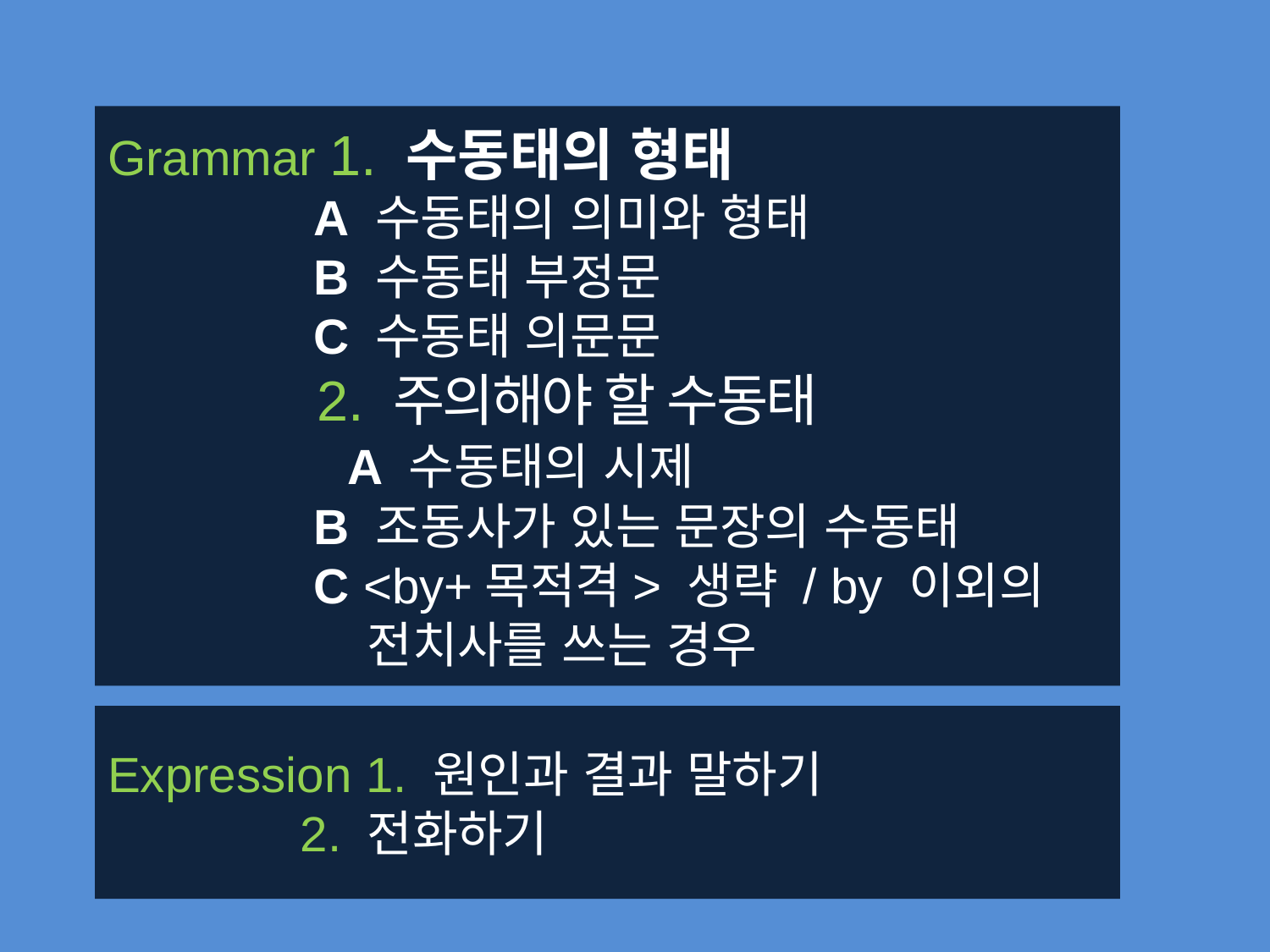

Grammar 1. 수동태의 형태
               A 수동태의 의미와 형태
               B 수동태 부정문
               C 수동태 의문문
	      2. 주의해야 할 수동태                   	        A 수동태의 시제
               B 조동사가 있는 문장의 수동태
               C <by+목적격> 생략 / by 이외의
                  전치사를 쓰는 경우
Expression 1. 원인과 결과 말하기
              2. 전화하기